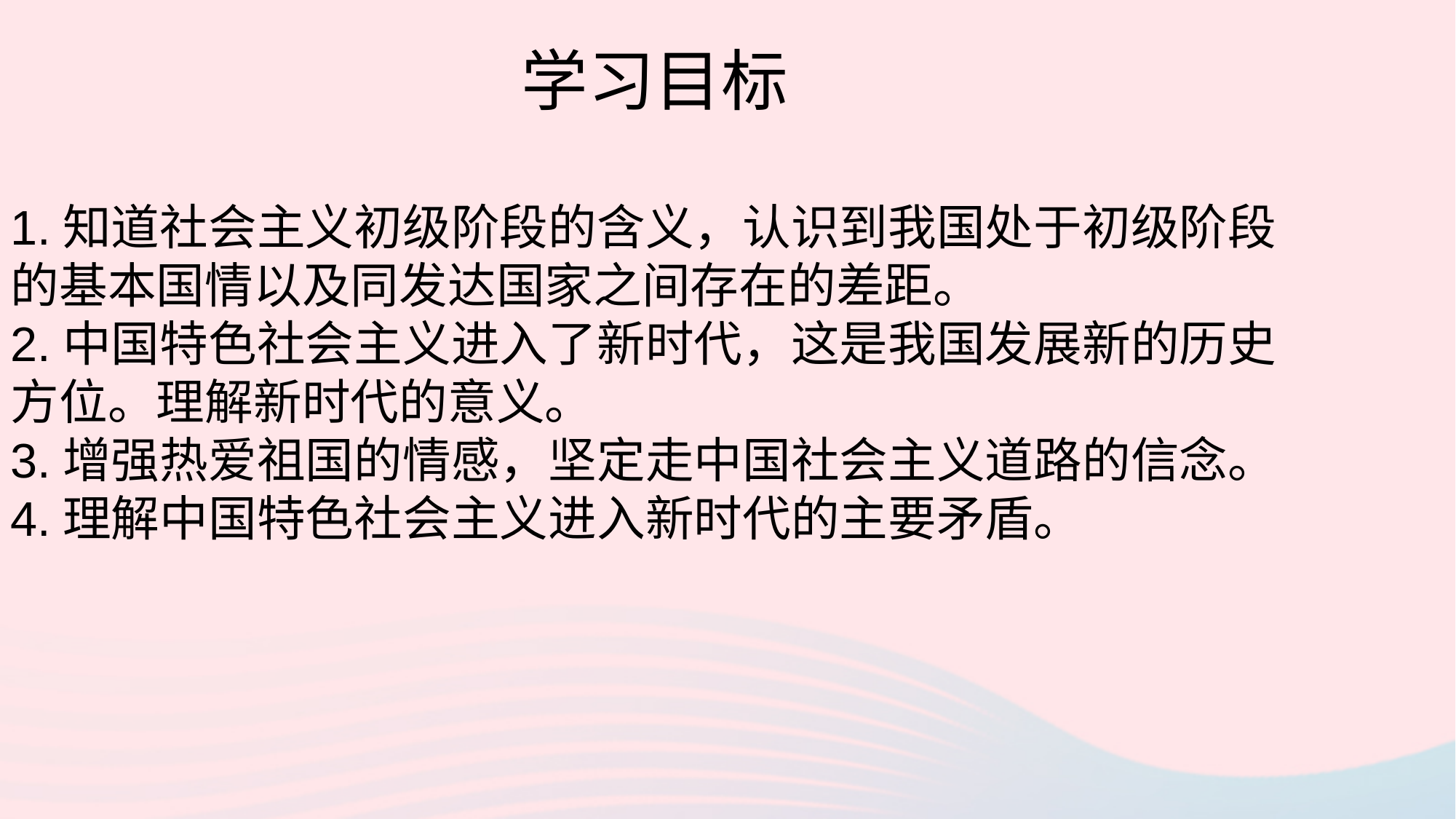

学习目标
1.知道社会主义初级阶段的含义，认识到我国处于初级阶段的基本国情以及同发达国家之间存在的差距。
2.中国特色社会主义进入了新时代，这是我国发展新的历史方位。理解新时代的意义。
3.增强热爱祖国的情感，坚定走中国社会主义道路的信念。
4.理解中国特色社会主义进入新时代的主要矛盾。